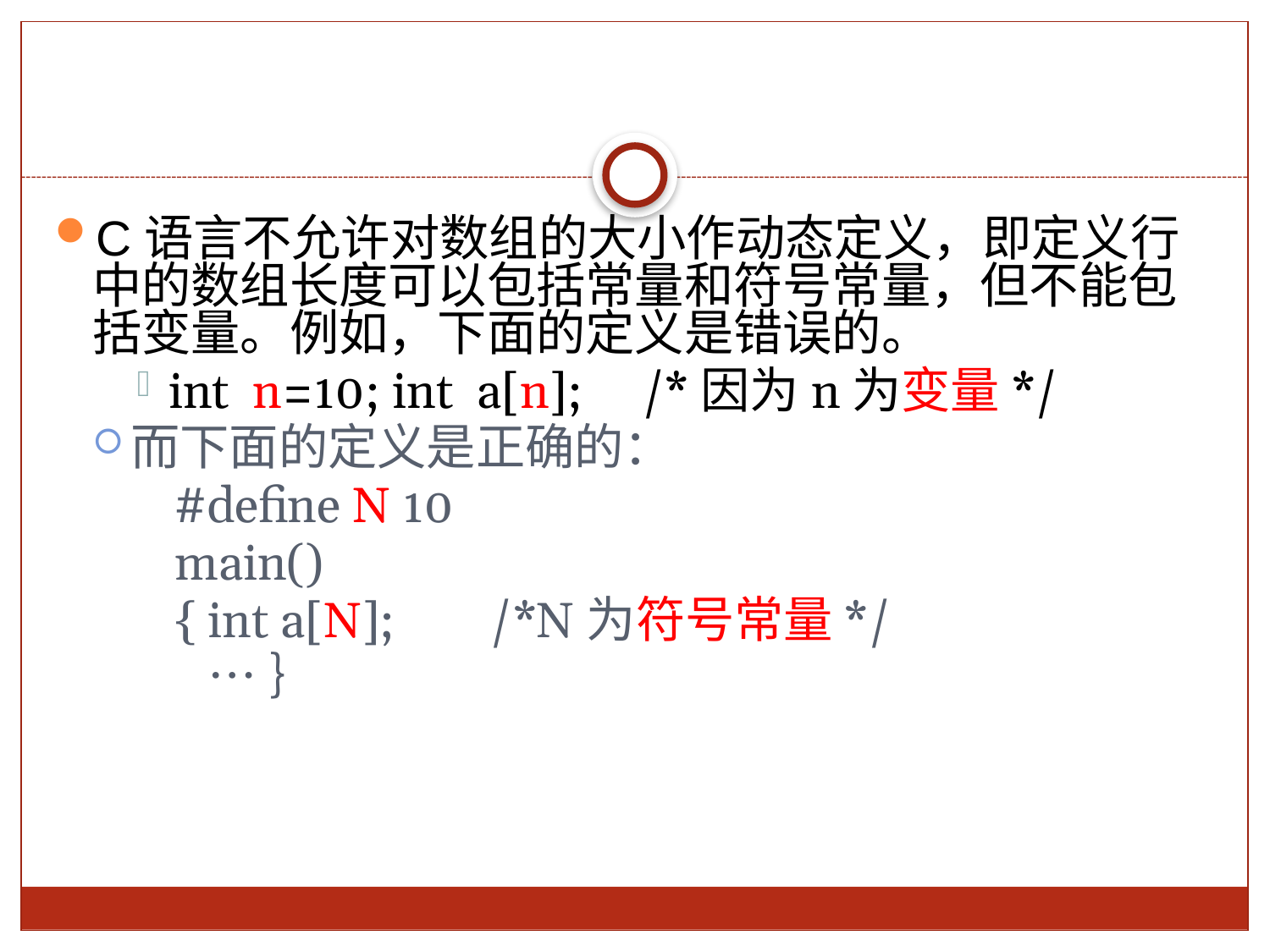

C语言不允许对数组的大小作动态定义，即定义行中的数组长度可以包括常量和符号常量，但不能包括变量。例如，下面的定义是错误的。
int  n=10; int  a[n];     /*因为n为变量*/
而下面的定义是正确的：
#define N 10
main()
{ int a[N];        /*N为符号常量*/
   …｝